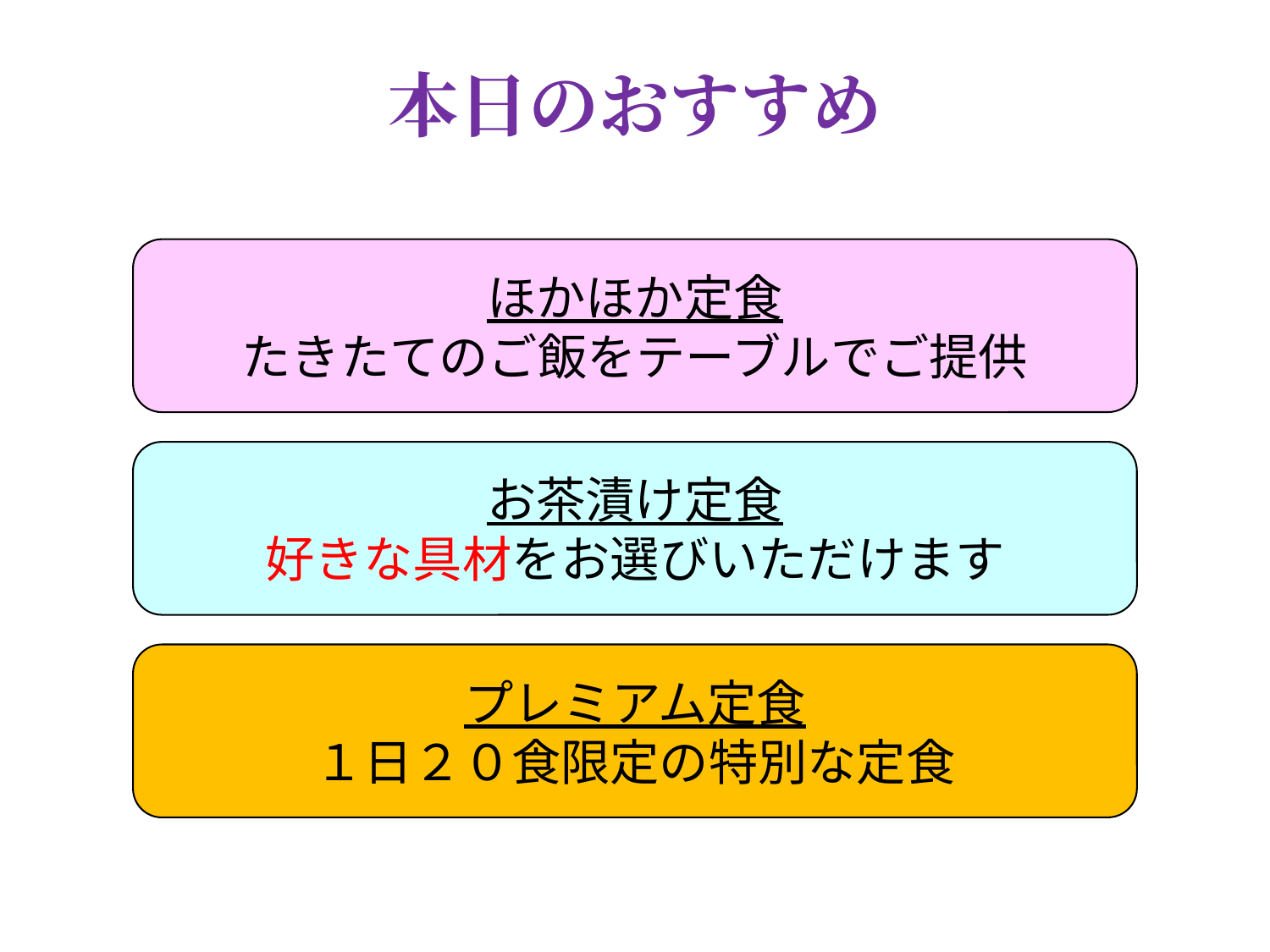

本日のおすすめ
ほかほか定食
たきたてのご飯をテーブルでご提供
お茶漬け定食
好きな具材をお選びいただけます
プレミアム定食
１日２０食限定の特別な定食